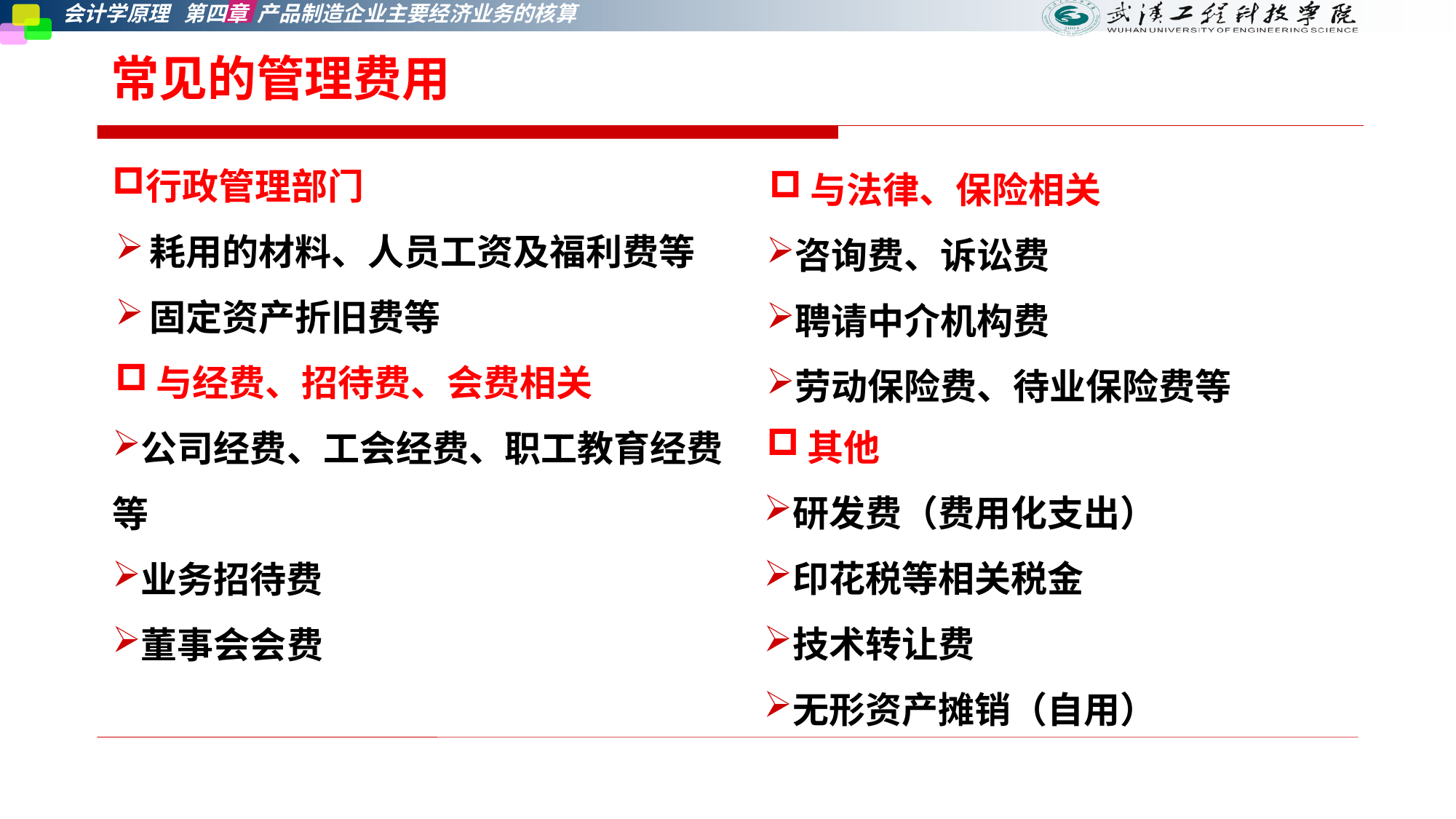

# 常见的管理费用
行政管理部门
耗用的材料、人员工资及福利费等
固定资产折旧费等
与经费、招待费、会费相关
公司经费、工会经费、职工教育经费等
业务招待费
董事会会费

与法律、保险相关
咨询费、诉讼费
聘请中介机构费
劳动保险费、待业保险费等
其他
研发费（费用化支出）
印花税等相关税金
技术转让费
无形资产摊销（自用）